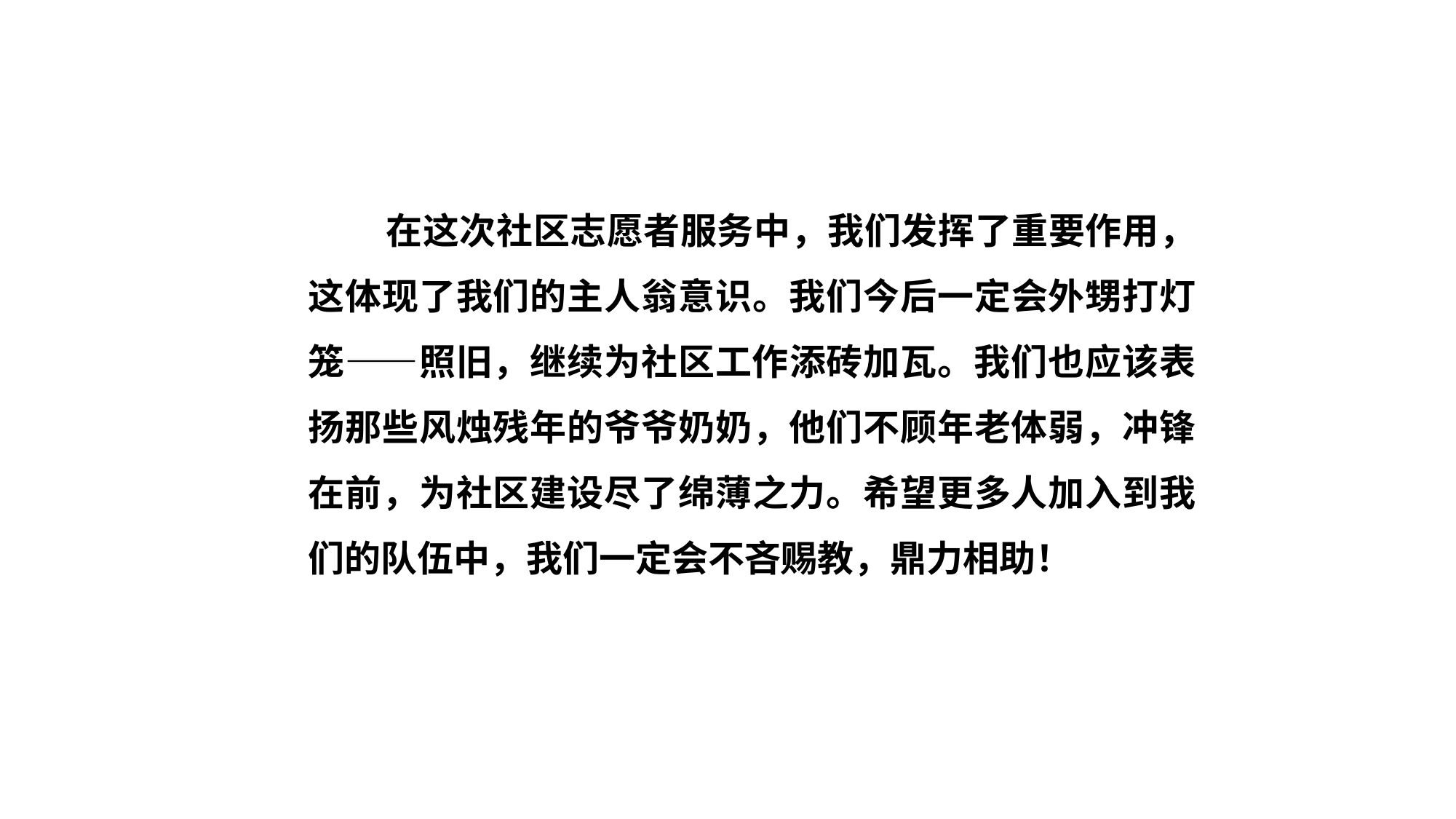

在这次社区志愿者服务中，我们发挥了重要作用，这体现了我们的主人翁意识。我们今后一定会外甥打灯笼——照旧，继续为社区工作添砖加瓦。我们也应该表扬那些风烛残年的爷爷奶奶，他们不顾年老体弱，冲锋在前，为社区建设尽了绵薄之力。希望更多人加入到我们的队伍中，我们一定会不吝赐教，鼎力相助！